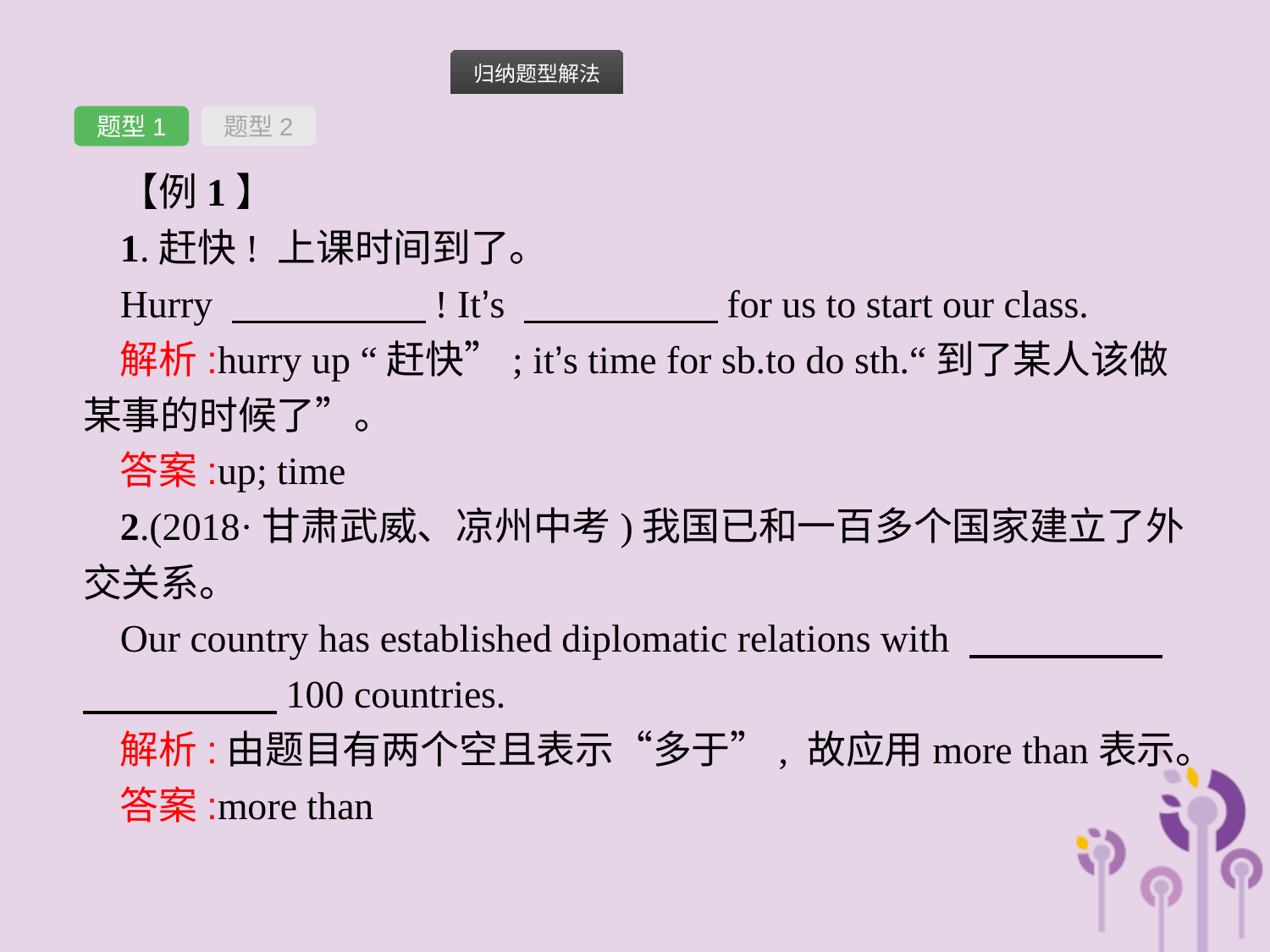

题型1
题型2
【例1】
1.赶快! 上课时间到了。
Hurry 　　　　　! It’s 　　　　　for us to start our class.
解析:hurry up “赶快”; it’s time for sb.to do sth.“到了某人该做某事的时候了”。
答案:up; time
2.(2018·甘肃武威、凉州中考)我国已和一百多个国家建立了外交关系。
Our country has established diplomatic relations with 　　　　　　　　　　100 countries.
解析:由题目有两个空且表示“多于”, 故应用more than表示。
答案:more than